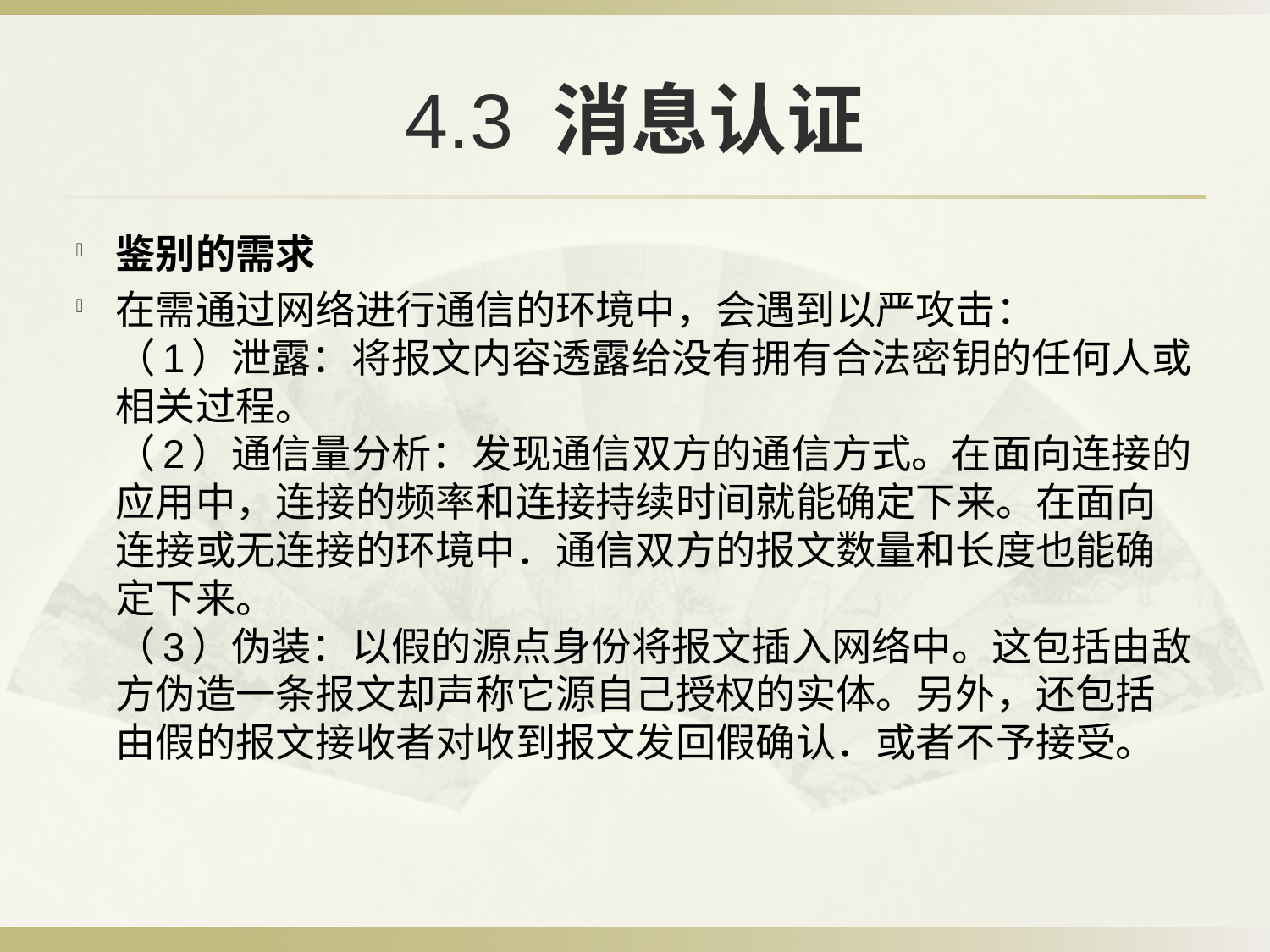

# 4.3 消息认证
鉴别的需求
在需通过网络进行通信的环境中，会遇到以严攻击：
（1）泄露：将报文内容透露给没有拥有合法密钥的任何人或相关过程。
（2）通信量分析：发现通信双方的通信方式。在面向连接的应用中，连接的频率和连接持续时间就能确定下来。在面向连接或无连接的环境中．通信双方的报文数量和长度也能确定下来。
（3）伪装：以假的源点身份将报文插入网络中。这包括由敌方伪造一条报文却声称它源自己授权的实体。另外，还包括由假的报文接收者对收到报文发回假确认．或者不予接受。